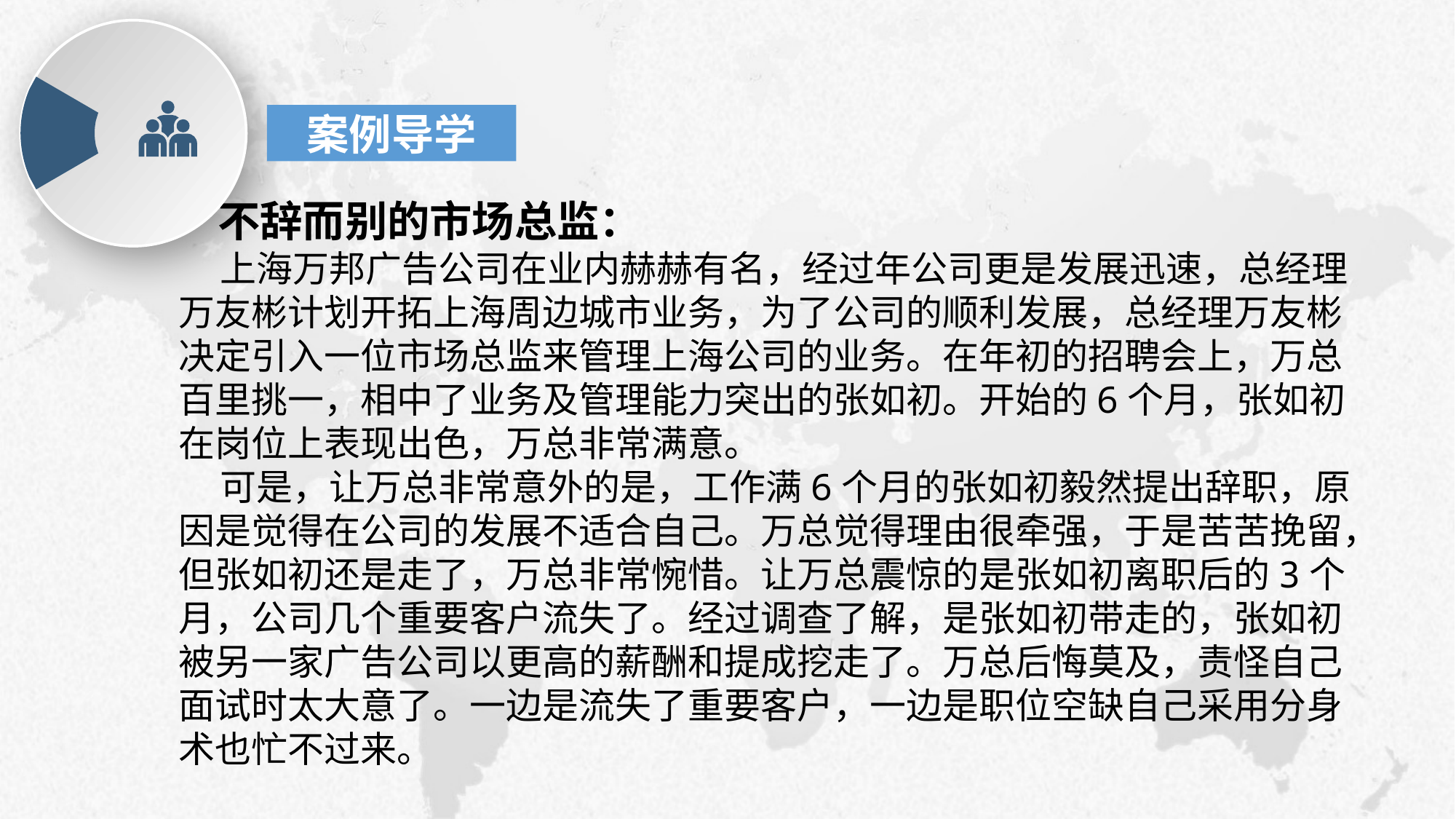

案例导学
   不辞而别的市场总监：
    上海万邦广告公司在业内赫赫有名，经过年公司更是发展迅速，总经理万友彬计划开拓上海周边城市业务，为了公司的顺利发展，总经理万友彬决定引入一位市场总监来管理上海公司的业务。在年初的招聘会上，万总百里挑一，相中了业务及管理能力突出的张如初。开始的6个月，张如初在岗位上表现出色，万总非常满意。
    可是，让万总非常意外的是，工作满6个月的张如初毅然提出辞职，原因是觉得在公司的发展不适合自己。万总觉得理由很牵强，于是苦苦挽留，但张如初还是走了，万总非常惋惜。让万总震惊的是张如初离职后的3个月，公司几个重要客户流失了。经过调查了解，是张如初带走的，张如初被另一家广告公司以更高的薪酬和提成挖走了。万总后悔莫及，责怪自己面试时太大意了。一边是流失了重要客户，一边是职位空缺自己采用分身术也忙不过来。